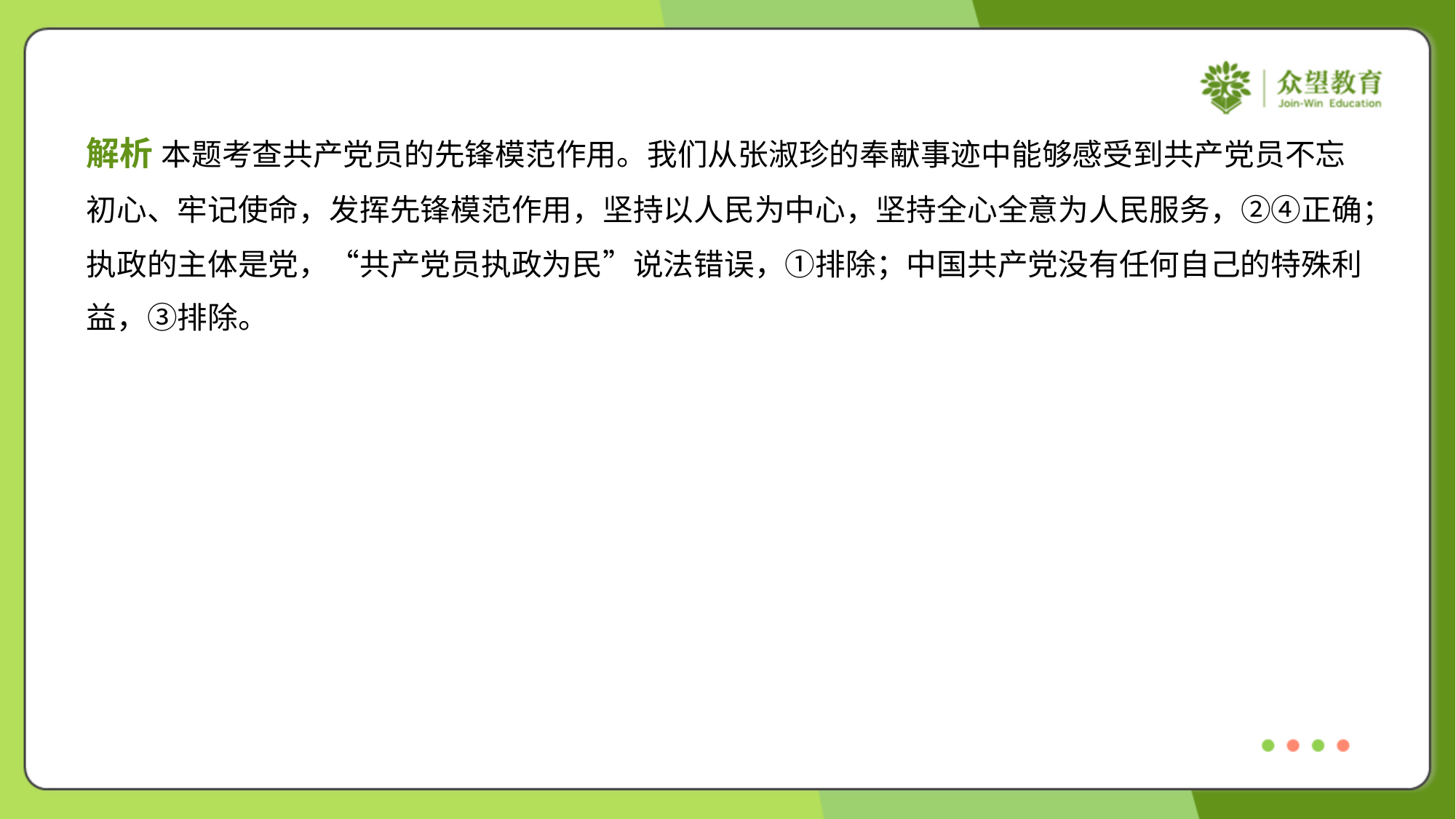

解析 本题考查共产党员的先锋模范作用。我们从张淑珍的奉献事迹中能够感受到共产党员不忘
初心、牢记使命，发挥先锋模范作用，坚持以人民为中心，坚持全心全意为人民服务，②④正确；
执政的主体是党，“共产党员执政为民”说法错误，①排除；中国共产党没有任何自己的特殊利
益，③排除。